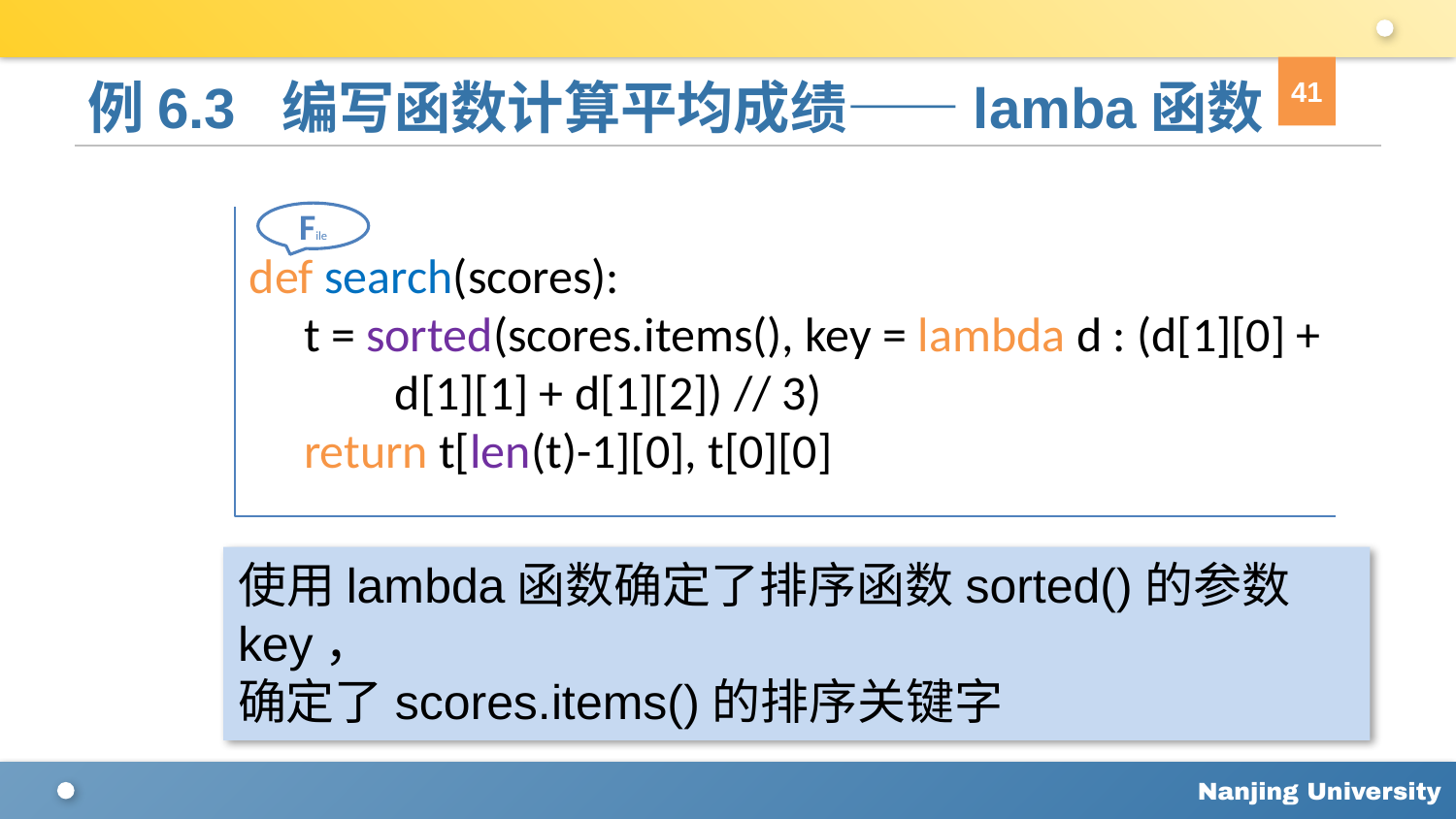

41
# 例6.3  编写函数计算平均成绩——lamba函数
File
def search(scores):
     t = sorted(scores.items(), key = lambda d : (d[1][0] +    	d[1][1] + d[1][2]) // 3)
     return t[len(t)-1][0], t[0][0]
使用lambda函数确定了排序函数sorted()的参数key，
确定了scores.items()的排序关键字